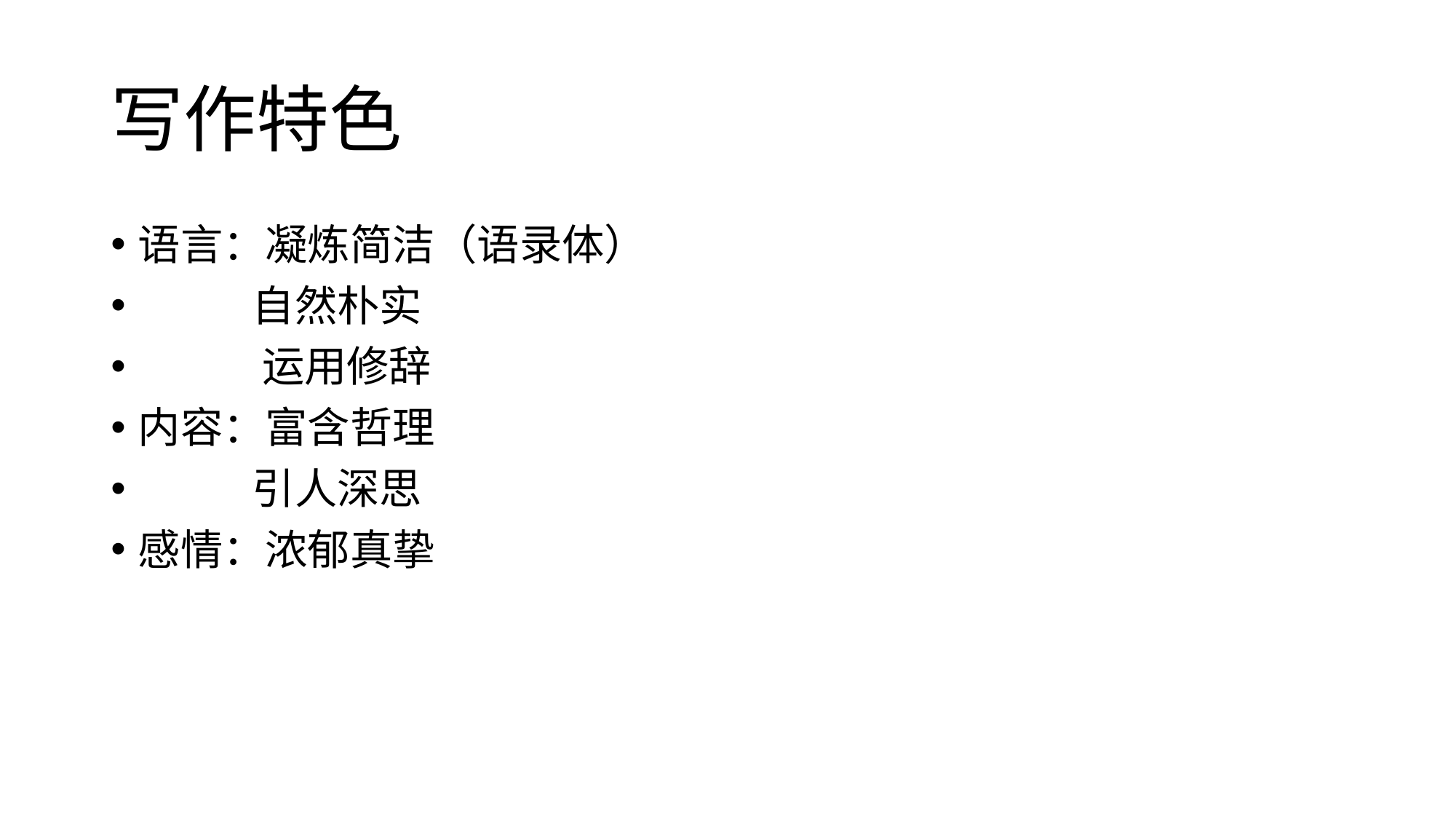

# 写作特色
语言：凝炼简洁（语录体）
           自然朴实
            运用修辞
内容：富含哲理
           引人深思
感情：浓郁真挚